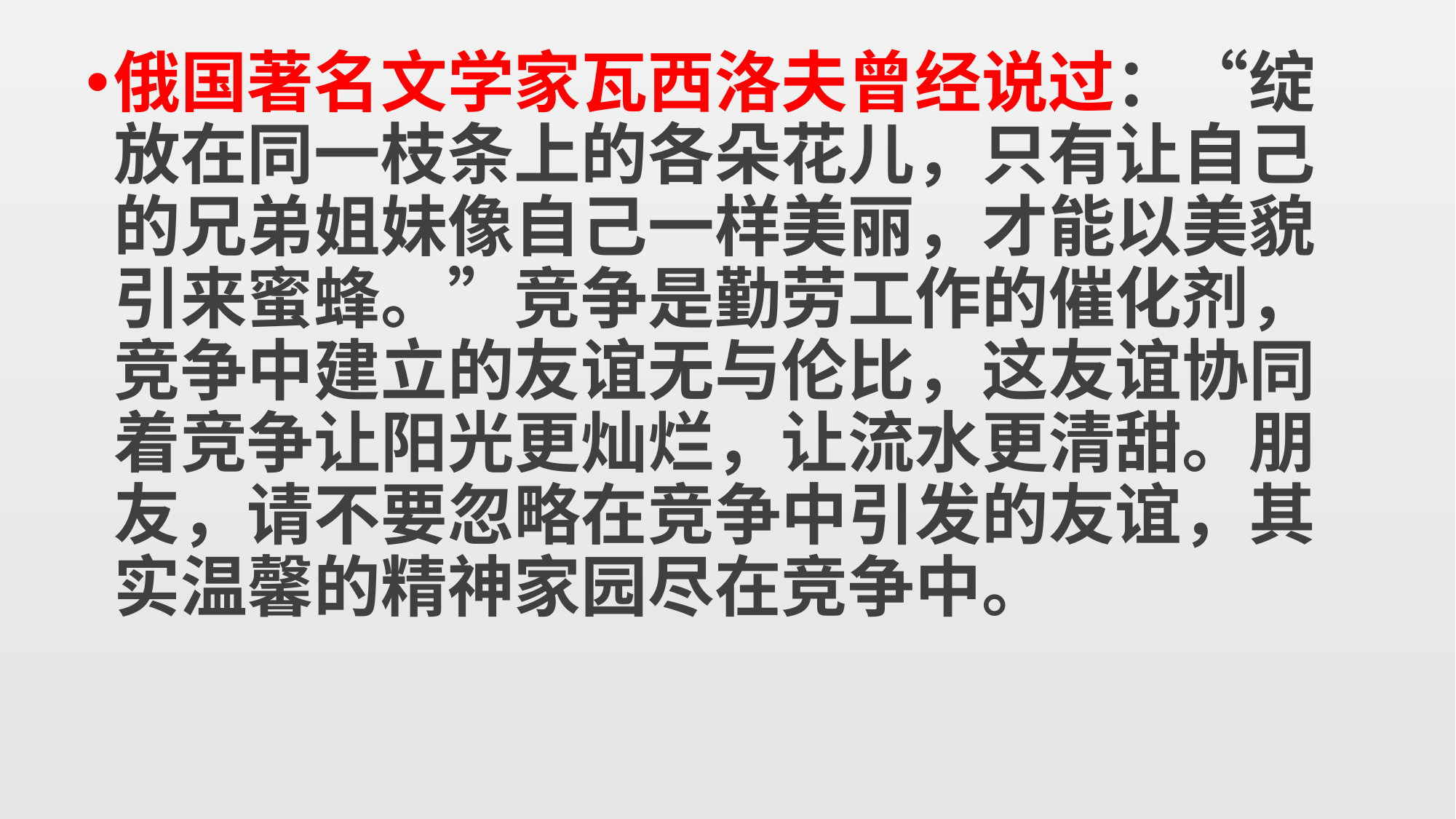

俄国著名文学家瓦西洛夫曾经说过：“绽放在同一枝条上的各朵花儿，只有让自己的兄弟姐妹像自己一样美丽，才能以美貌引来蜜蜂。”竞争是勤劳工作的催化剂，竞争中建立的友谊无与伦比，这友谊协同着竞争让阳光更灿烂，让流水更清甜。朋友，请不要忽略在竞争中引发的友谊，其实温馨的精神家园尽在竞争中。